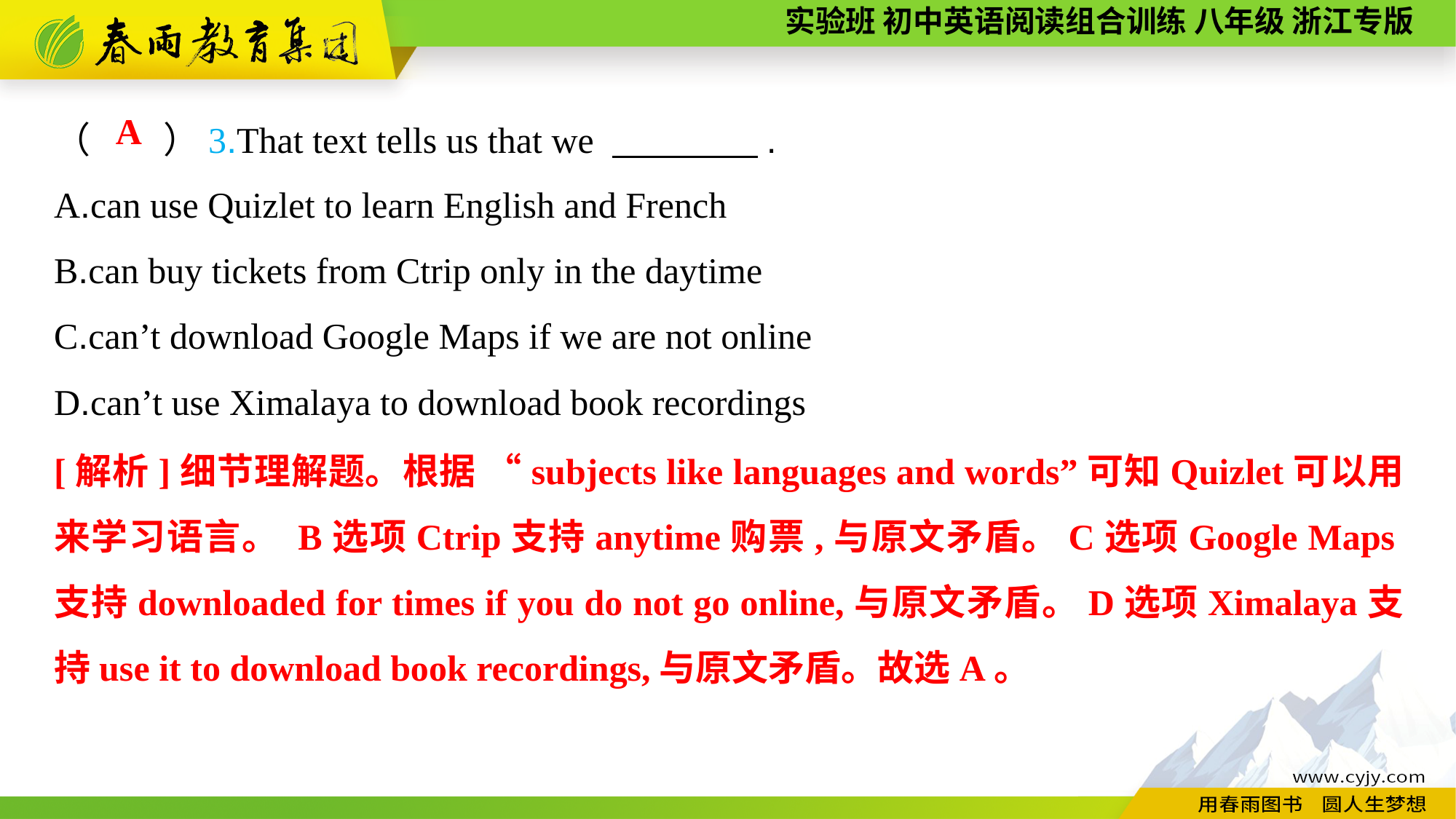

（　　）3.That text tells us that we 　　　　.
A.can use Quizlet to learn English and French
B.can buy tickets from Ctrip only in the daytime
C.can’t download Google Maps if we are not online
D.can’t use Ximalaya to download book recordings
A
[解析]细节理解题。根据 “subjects like languages and words”可知Quizlet可以用来学习语言。 B选项Ctrip支持anytime购票,与原文矛盾。C选项Google Maps支持downloaded for times if you do not go online,与原文矛盾。D选项Ximalaya支持use it to download book recordings,与原文矛盾。故选A。